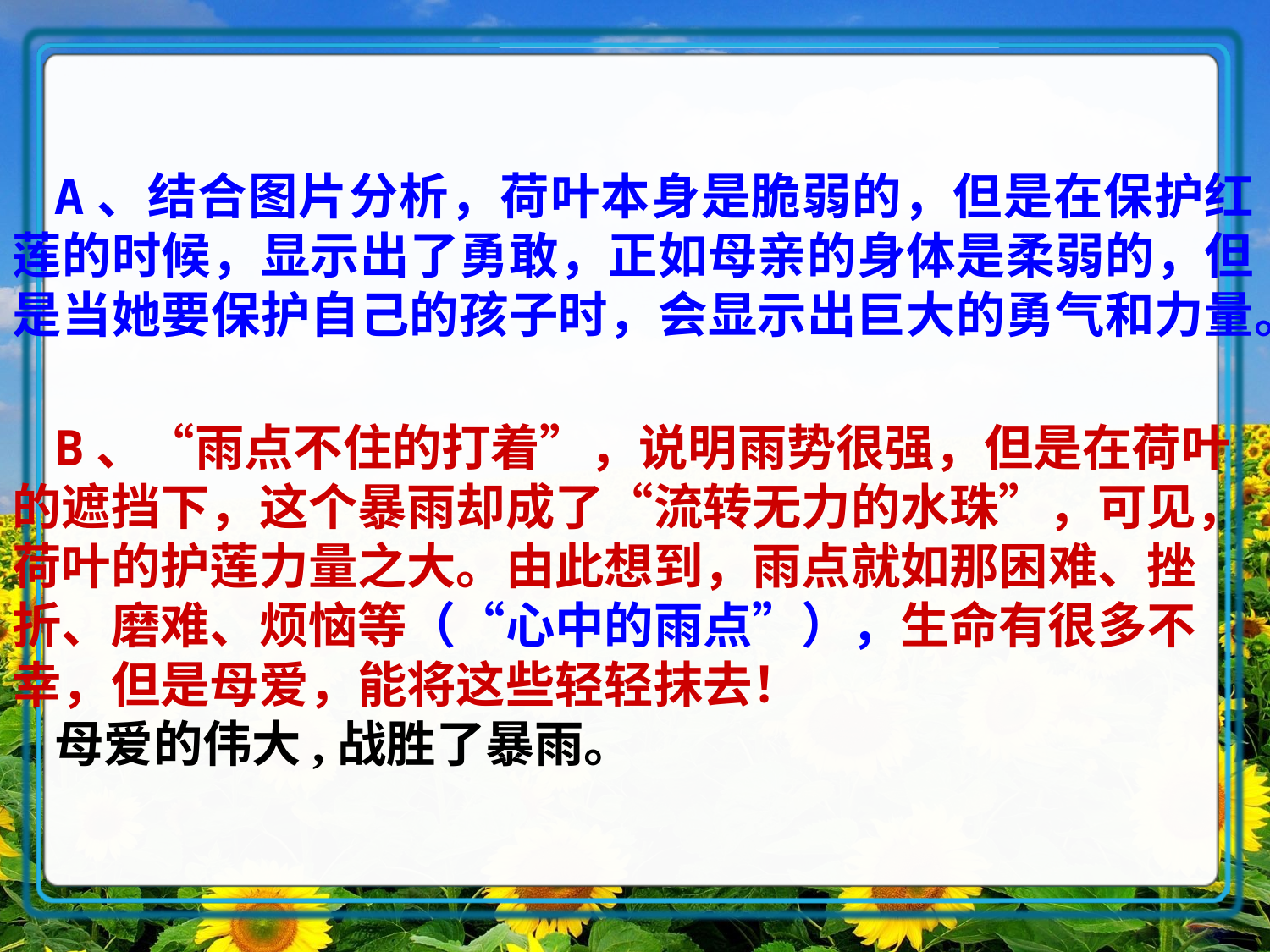

A、结合图片分析，荷叶本身是脆弱的，但是在保护红莲的时候，显示出了勇敢，正如母亲的身体是柔弱的，但是当她要保护自己的孩子时，会显示出巨大的勇气和力量。
B、“雨点不住的打着”，说明雨势很强，但是在荷叶的遮挡下，这个暴雨却成了“流转无力的水珠”，可见，荷叶的护莲力量之大。由此想到，雨点就如那困难、挫折、磨难、烦恼等（“心中的雨点”），生命有很多不幸，但是母爱，能将这些轻轻抹去！
母爱的伟大,战胜了暴雨。